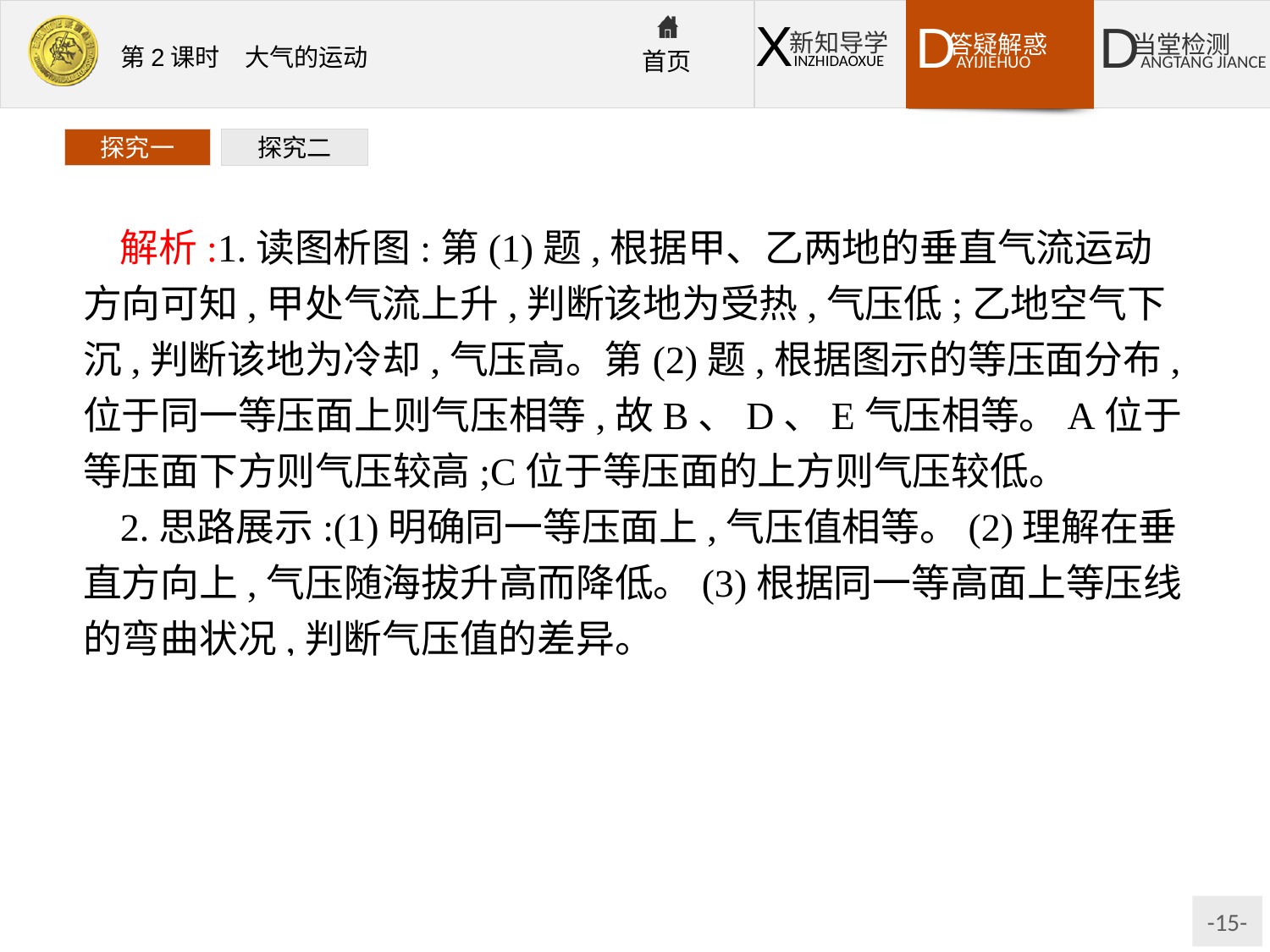

探究一
探究二
解析:1.读图析图:第(1)题,根据甲、乙两地的垂直气流运动方向可知,甲处气流上升,判断该地为受热,气压低;乙地空气下沉,判断该地为冷却,气压高。第(2)题,根据图示的等压面分布,位于同一等压面上则气压相等,故B、D、E气压相等。A位于等压面下方则气压较高;C位于等压面的上方则气压较低。
2.思路展示:(1)明确同一等压面上,气压值相等。(2)理解在垂直方向上,气压随海拔升高而降低。(3)根据同一等高面上等压线的弯曲状况,判断气压值的差异。
答案:(1)甲　低　乙　高
(2)B、D、E　A　C